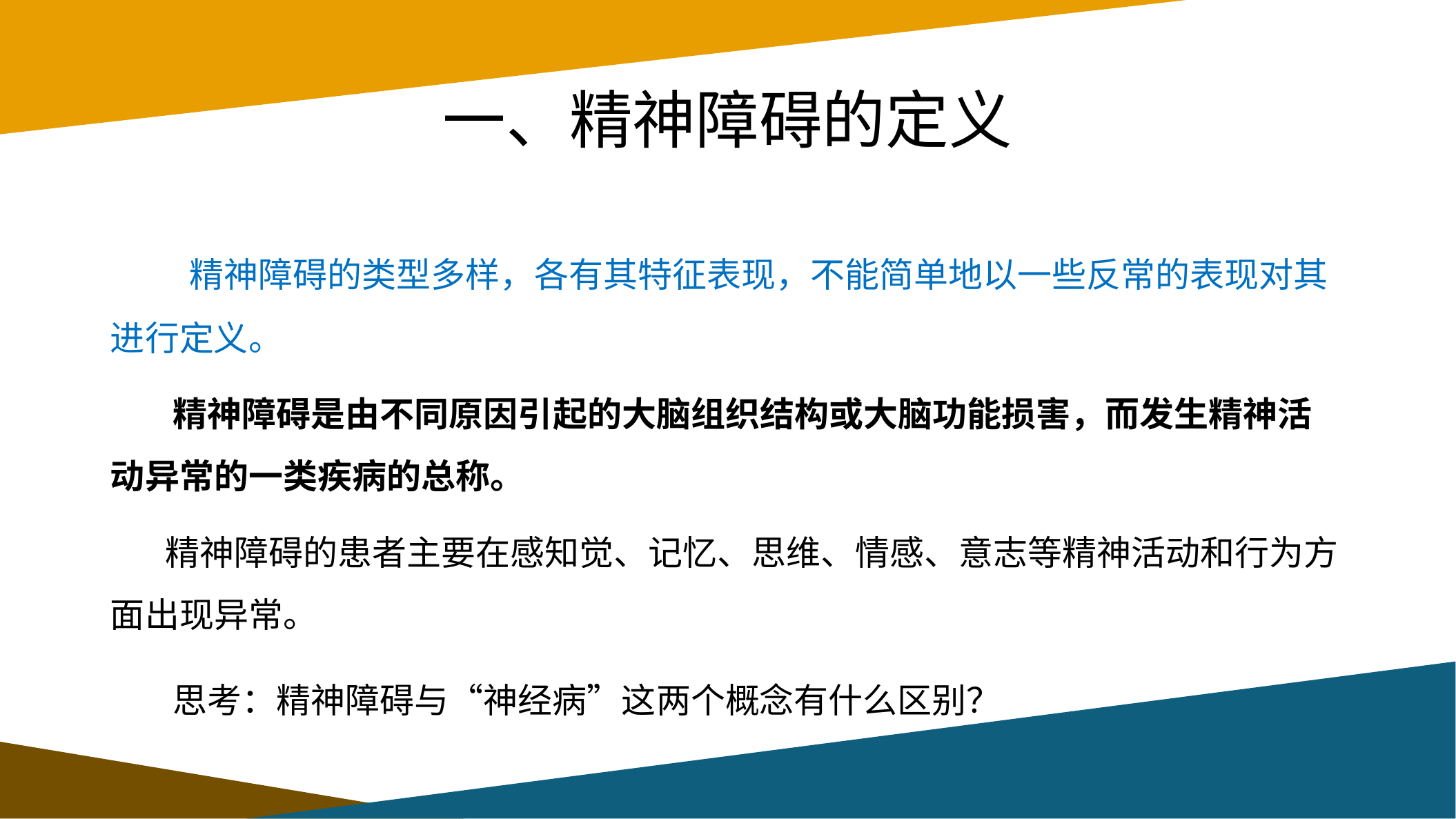

# 一、精神障碍的定义
        精神障碍的类型多样，各有其特征表现，不能简单地以一些反常的表现对其进行定义。
       精神障碍是由不同原因引起的大脑组织结构或大脑功能损害，而发生精神活动异常的一类疾病的总称。
      精神障碍的患者主要在感知觉、记忆、思维、情感、意志等精神活动和行为方面出现异常。
       思考：精神障碍与“神经病”这两个概念有什么区别？